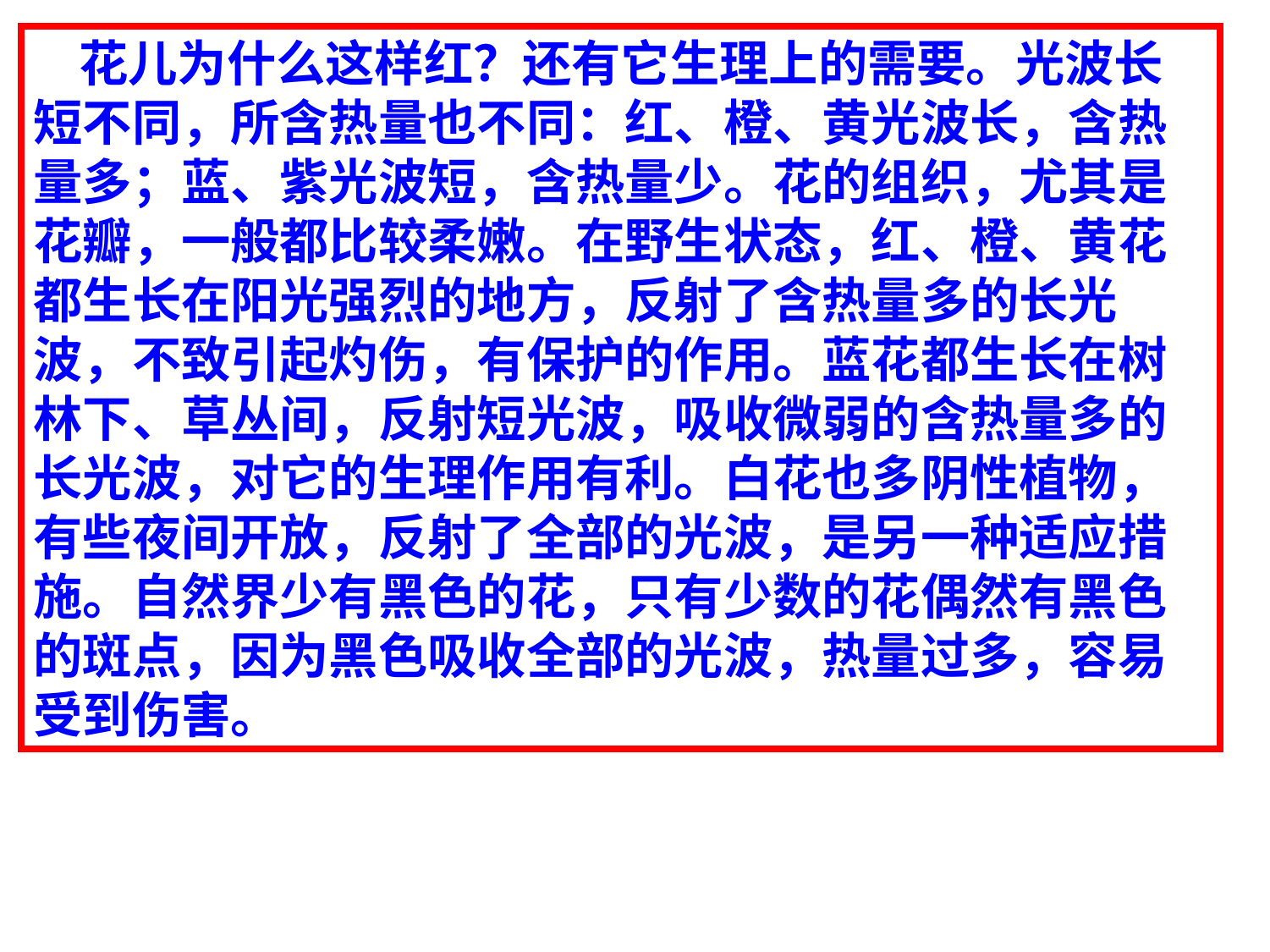

花儿为什么这样红？还有它生理上的需要。光波长短不同，所含热量也不同：红、橙、黄光波长，含热量多；蓝、紫光波短，含热量少。花的组织，尤其是花瓣，一般都比较柔嫩。在野生状态，红、橙、黄花都生长在阳光强烈的地方，反射了含热量多的长光波，不致引起灼伤，有保护的作用。蓝花都生长在树林下、草丛间，反射短光波，吸收微弱的含热量多的长光波，对它的生理作用有利。白花也多阴性植物，有些夜间开放，反射了全部的光波，是另一种适应措施。自然界少有黑色的花，只有少数的花偶然有黑色的斑点，因为黑色吸收全部的光波，热量过多，容易受到伤害。